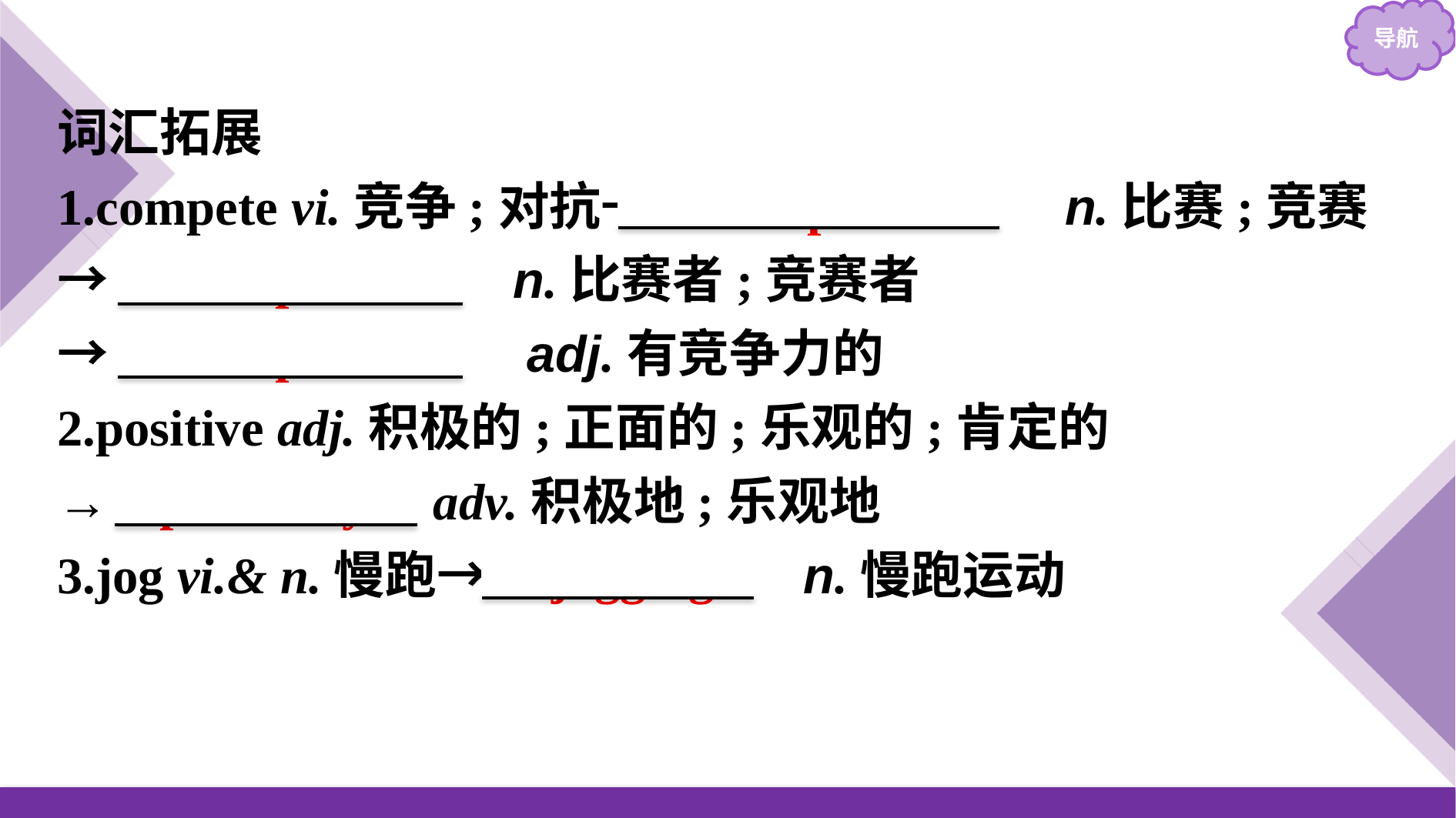

词汇拓展
1.compete vi.竞争;对抗→　competition　 n.比赛;竞赛
→　competitor　 n.比赛者;竞赛者
→　competitive　 adj.有竞争力的
2.positive adj.积极的;正面的;乐观的;肯定的
→    positively     adv.积极地;乐观地
3.jog vi.& n.慢跑→　jogging　 n.慢跑运动